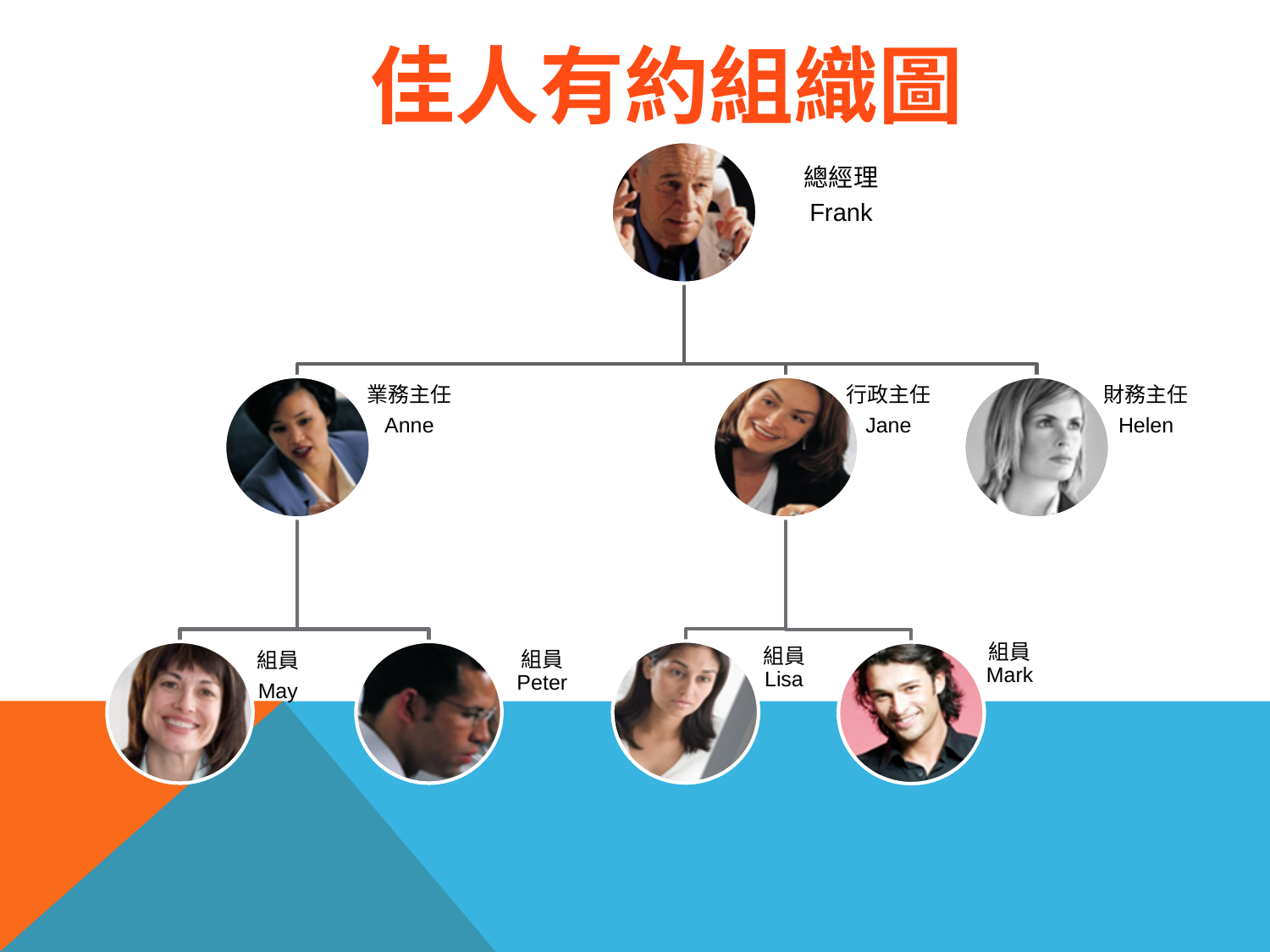

佳人有約組織圖
總經理
Frank
業務主任
Anne
組員
May
組員
Peter
行政主任
Jane
組員
Lisa
組員
Mark
財務主任
Helen